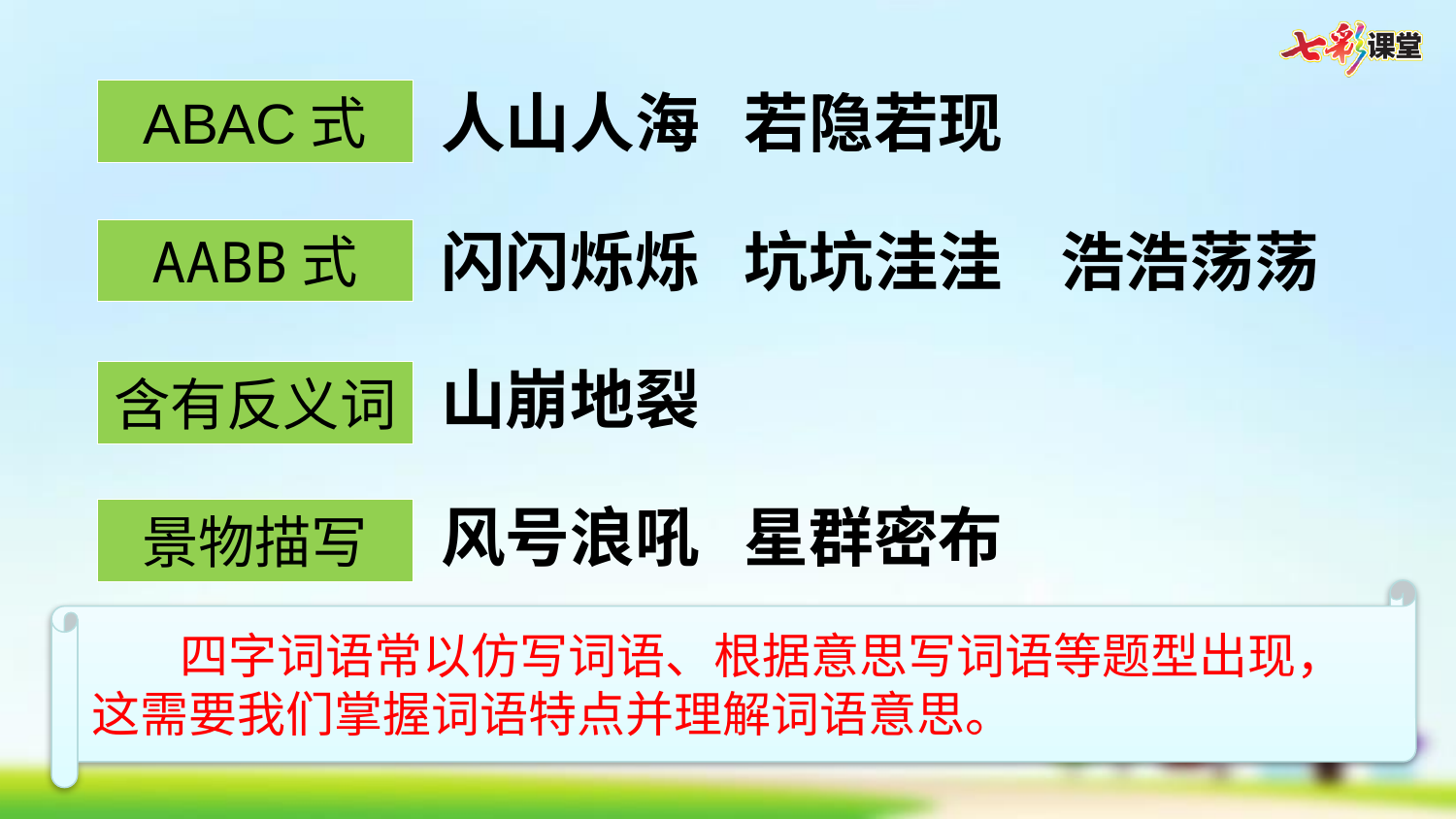

人山人海
若隐若现
ABAC式
闪闪烁烁
坑坑洼洼
浩浩荡荡
AABB式
山崩地裂
含有反义词
风号浪吼
星群密布
景物描写
       四字词语常以仿写词语、根据意思写词语等题型出现，这需要我们掌握词语特点并理解词语意思。